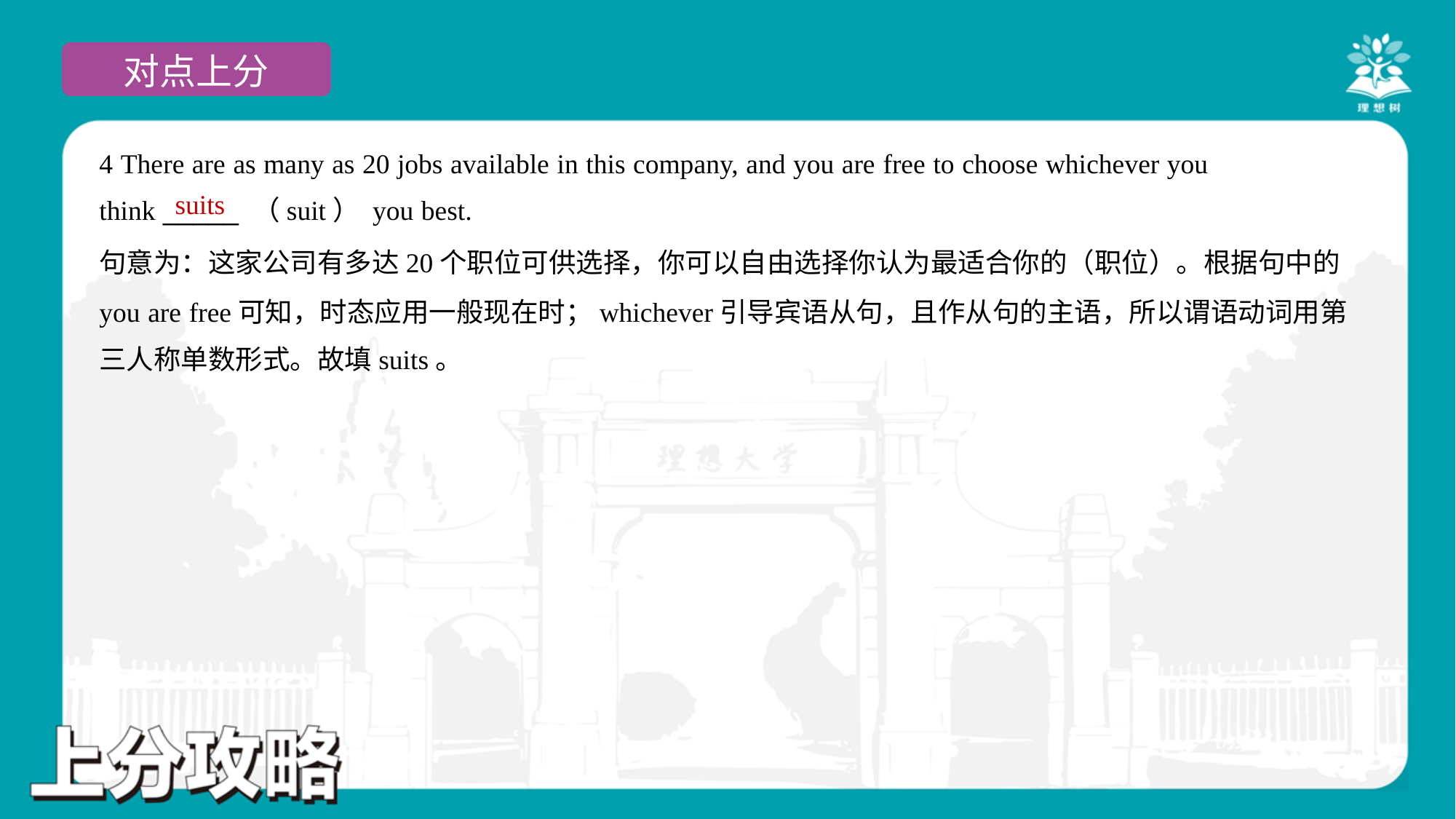

4 There are as many as 20 jobs available in this company, and you are free to choose whichever you
think _____ （suit） you best.
suits
句意为：这家公司有多达20个职位可供选择，你可以自由选择你认为最适合你的（职位）。根据句中的
you are free可知，时态应用一般现在时；whichever引导宾语从句，且作从句的主语，所以谓语动词用第
三人称单数形式。故填suits。